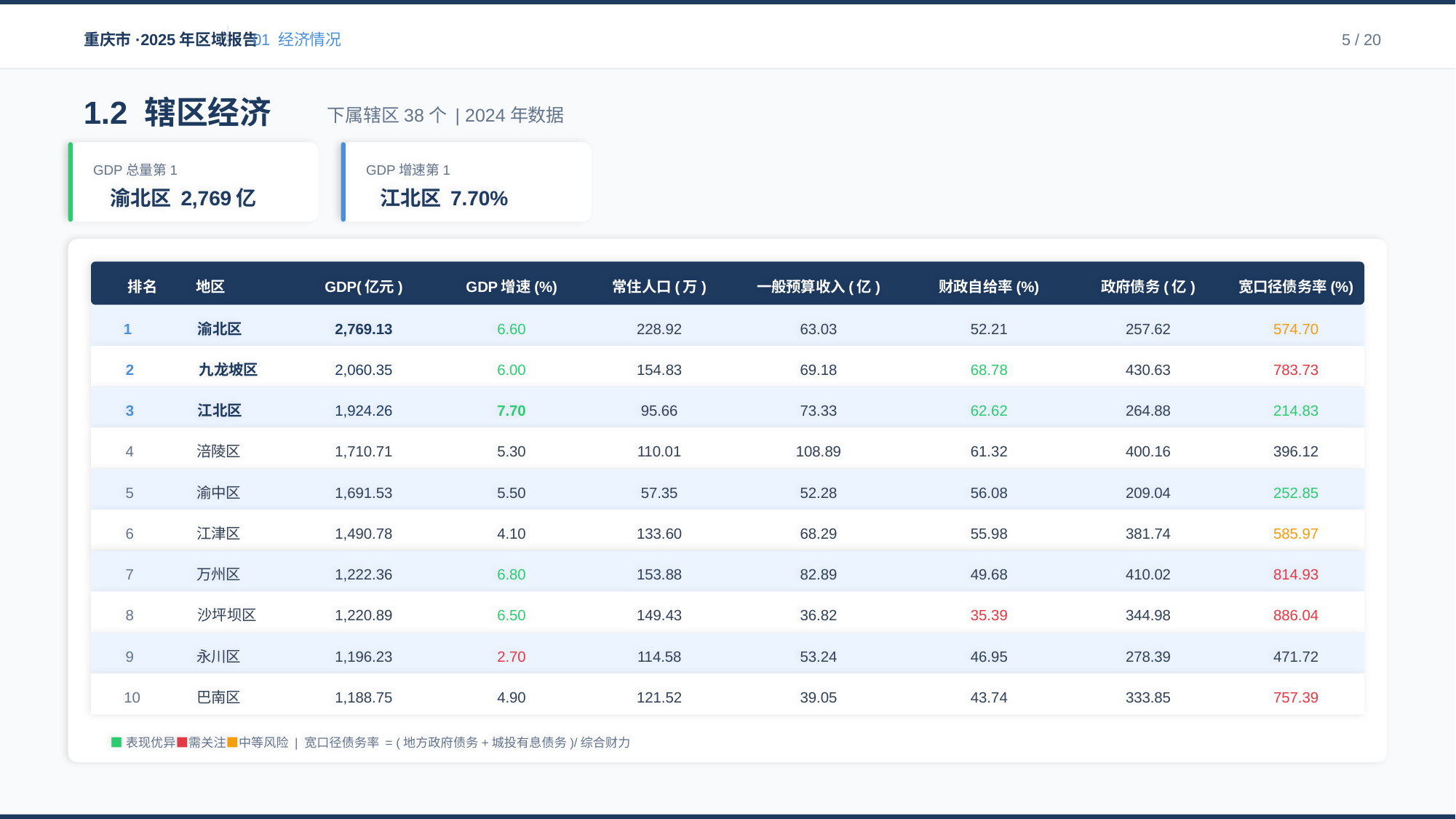

重庆市·2025年区域报告
01 经济情况
5 / 20

1.2 辖区经济
下属辖区38个 | 2024年数据

GDP总量第1
渝北区 2,769亿

GDP增速第1
江北区 7.70%

排名
地区
GDP(亿元)
GDP增速(%)
常住人口(万)
一般预算收入(亿)
财政自给率(%)
政府债务(亿)
宽口径债务率(%)

1
渝北区
2,769.13
6.60
228.92
63.03
52.21
257.62
574.70

2
九龙坡区
2,060.35
6.00
154.83
69.18
68.78
430.63
783.73

3
江北区
1,924.26
7.70
95.66
73.33
62.62
264.88
214.83

4
涪陵区
1,710.71
5.30
110.01
108.89
61.32
400.16
396.12

5
渝中区
1,691.53
5.50
57.35
52.28
56.08
209.04
252.85

6
江津区
1,490.78
4.10
133.60
68.29
55.98
381.74
585.97

7
万州区
1,222.36
6.80
153.88
82.89
49.68
410.02
814.93

8
沙坪坝区
1,220.89
6.50
149.43
36.82
35.39
344.98
886.04

9
永川区
1,196.23
2.70
114.58
53.24
46.95
278.39
471.72

10
巴南区
1,188.75
4.90
121.52
39.05
43.74
333.85
757.39
■表现优异■需关注■中等风险 | 宽口径债务率 = (地方政府债务+城投有息债务)/综合财力